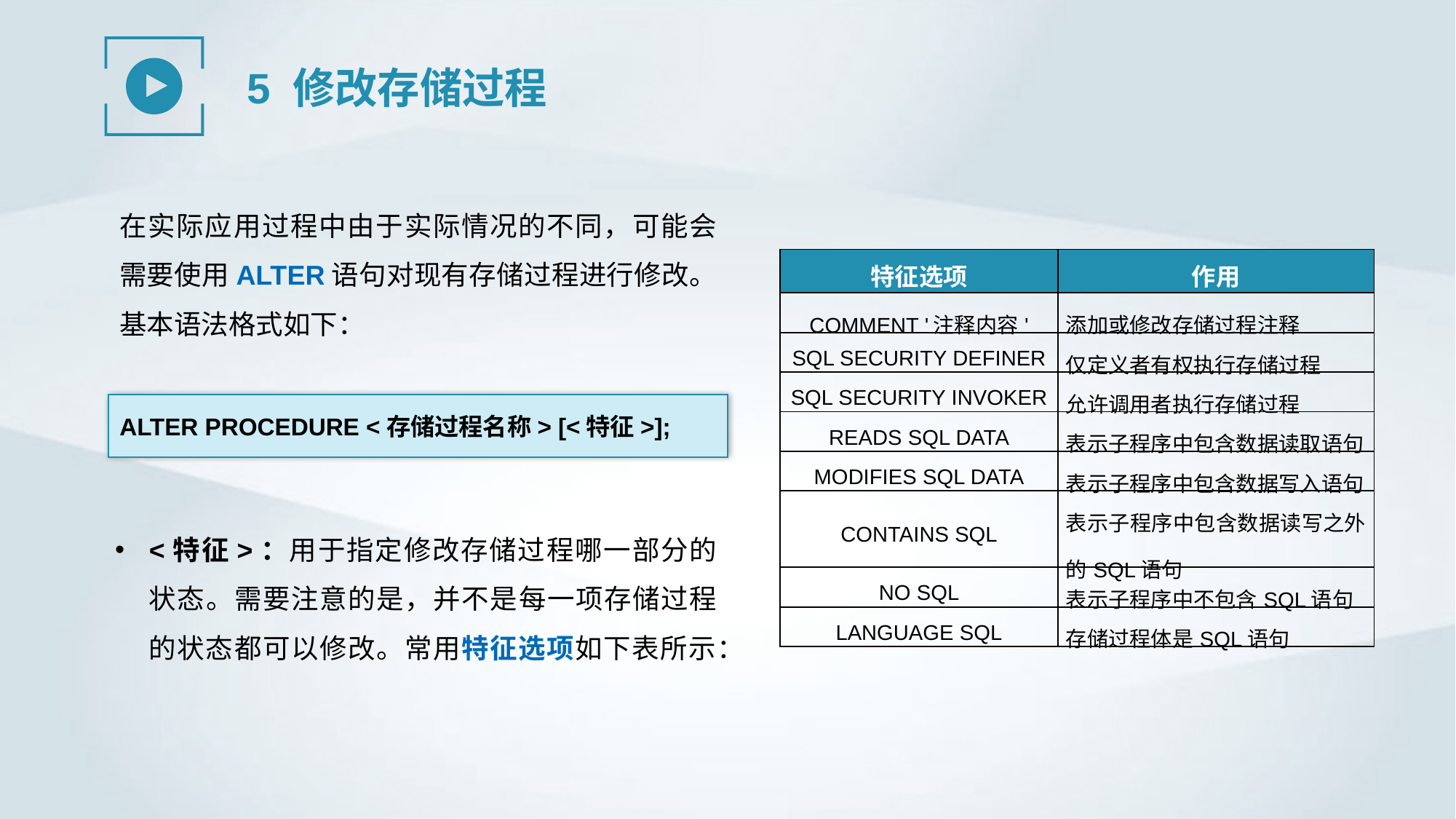

5 修改存储过程
在实际应用过程中由于实际情况的不同，可能会需要使用ALTER语句对现有存储过程进行修改。基本语法格式如下：
| 特征选项 | 作用 |
| --- | --- |
| COMMENT '注释内容' | 添加或修改存储过程注释 |
| SQL SECURITY DEFINER | 仅定义者有权执行存储过程 |
| SQL SECURITY INVOKER | 允许调用者执行存储过程 |
| READS SQL DATA | 表示子程序中包含数据读取语句 |
| MODIFIES SQL DATA | 表示子程序中包含数据写入语句 |
| CONTAINS SQL | 表示子程序中包含数据读写之外的SQL语句 |
| NO SQL | 表示子程序中不包含SQL语句 |
| LANGUAGE SQL | 存储过程体是SQL语句 |
ALTER PROCEDURE <存储过程名称> [<特征>];
<特征>：用于指定修改存储过程哪一部分的状态。需要注意的是，并不是每一项存储过程的状态都可以修改。常用特征选项如下表所示：